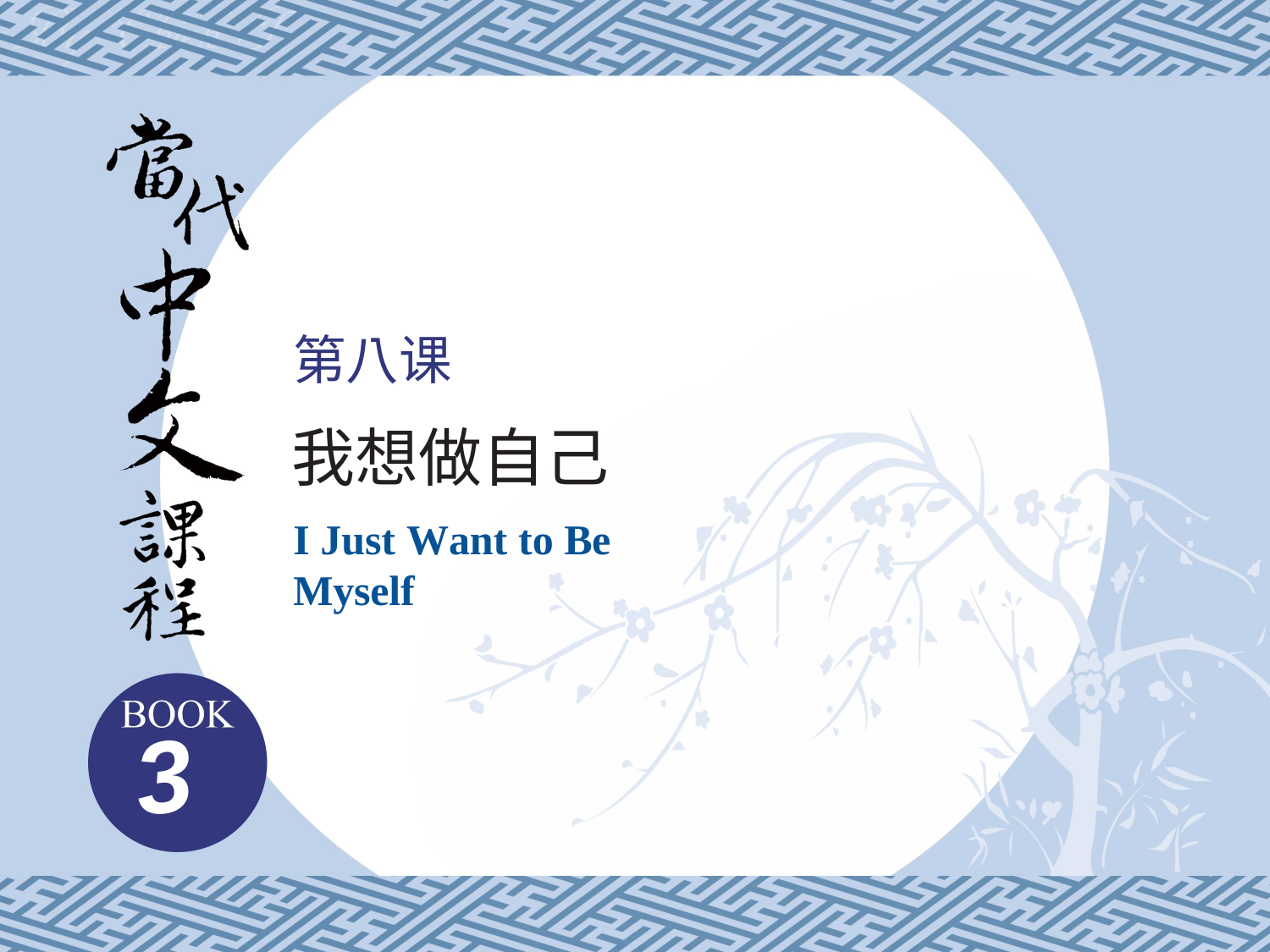

第八课
我想做自己
I Just Want to Be Myself
3